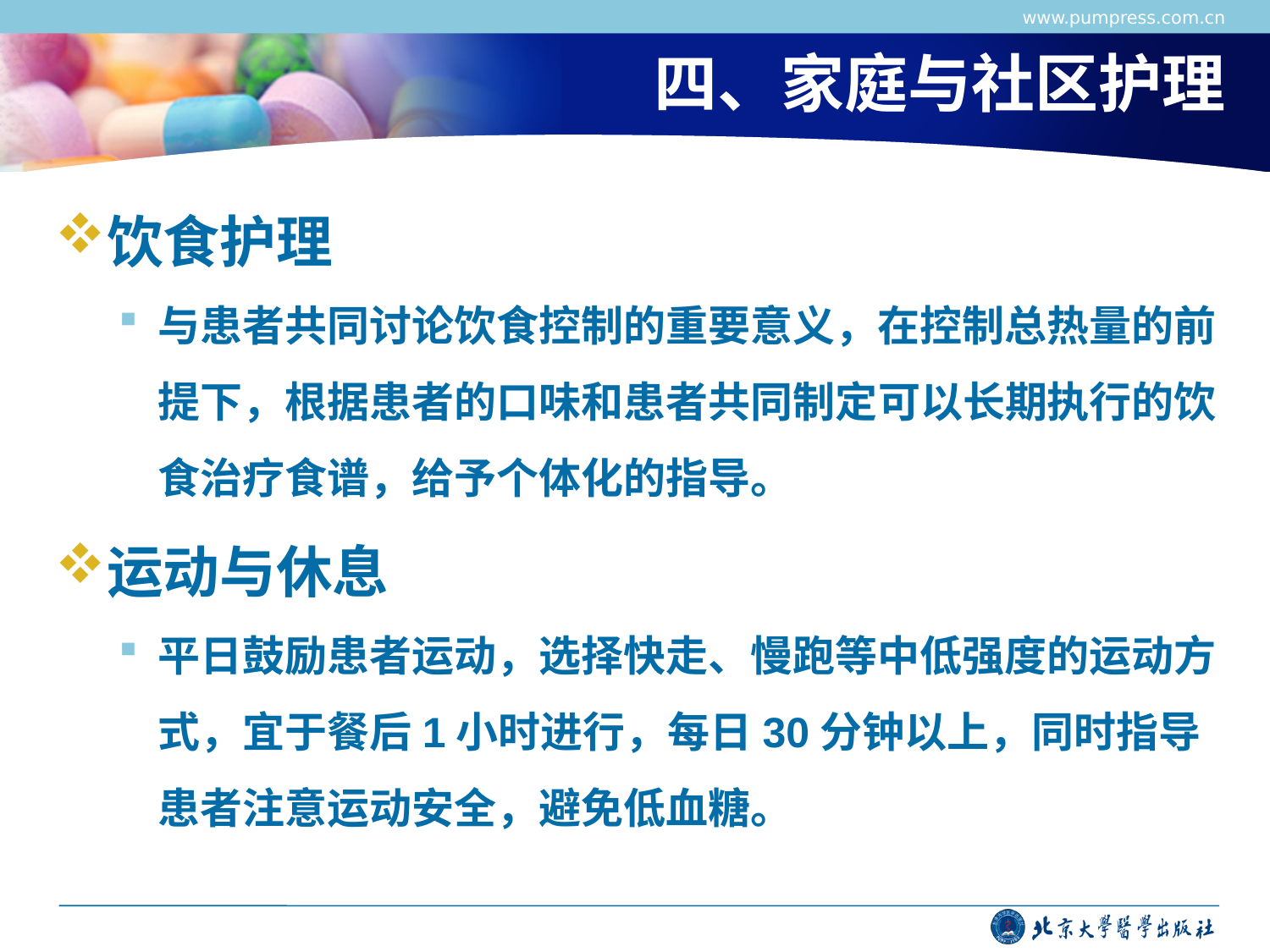

www.pumpress.com.cn
# 四、家庭与社区护理
饮食护理
与患者共同讨论饮食控制的重要意义，在控制总热量的前提下，根据患者的口味和患者共同制定可以长期执行的饮食治疗食谱，给予个体化的指导。
运动与休息
平日鼓励患者运动，选择快走、慢跑等中低强度的运动方式，宜于餐后1小时进行，每日30分钟以上，同时指导患者注意运动安全，避免低血糖。